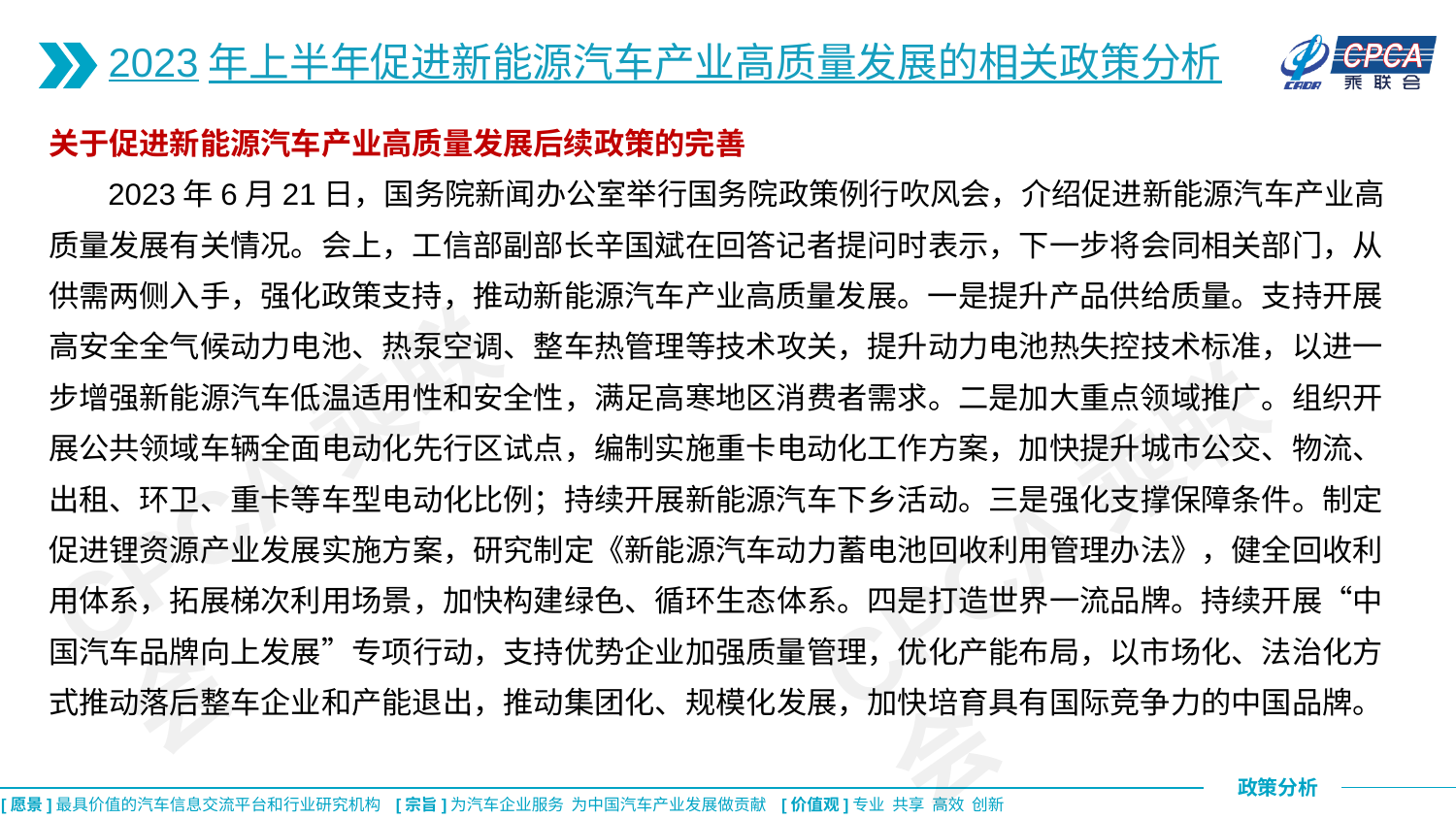

2023年上半年促进新能源汽车产业高质量发展的相关政策分析
关于促进新能源汽车产业高质量发展后续政策的完善
       2023年6月21日，国务院新闻办公室举行国务院政策例行吹风会，介绍促进新能源汽车产业高质量发展有关情况。会上，工信部副部长辛国斌在回答记者提问时表示，下一步将会同相关部门，从供需两侧入手，强化政策支持，推动新能源汽车产业高质量发展。一是提升产品供给质量。支持开展高安全全气候动力电池、热泵空调、整车热管理等技术攻关，提升动力电池热失控技术标准，以进一步增强新能源汽车低温适用性和安全性，满足高寒地区消费者需求。二是加大重点领域推广。组织开展公共领域车辆全面电动化先行区试点，编制实施重卡电动化工作方案，加快提升城市公交、物流、出租、环卫、重卡等车型电动化比例；持续开展新能源汽车下乡活动。三是强化支撑保障条件。制定促进锂资源产业发展实施方案，研究制定《新能源汽车动力蓄电池回收利用管理办法》，健全回收利用体系，拓展梯次利用场景，加快构建绿色、循环生态体系。四是打造世界一流品牌。持续开展“中国汽车品牌向上发展”专项行动，支持优势企业加强质量管理，优化产能布局，以市场化、法治化方式推动落后整车企业和产能退出，推动集团化、规模化发展，加快培育具有国际竞争力的中国品牌。
CPCA乘联会
CPCA乘联会